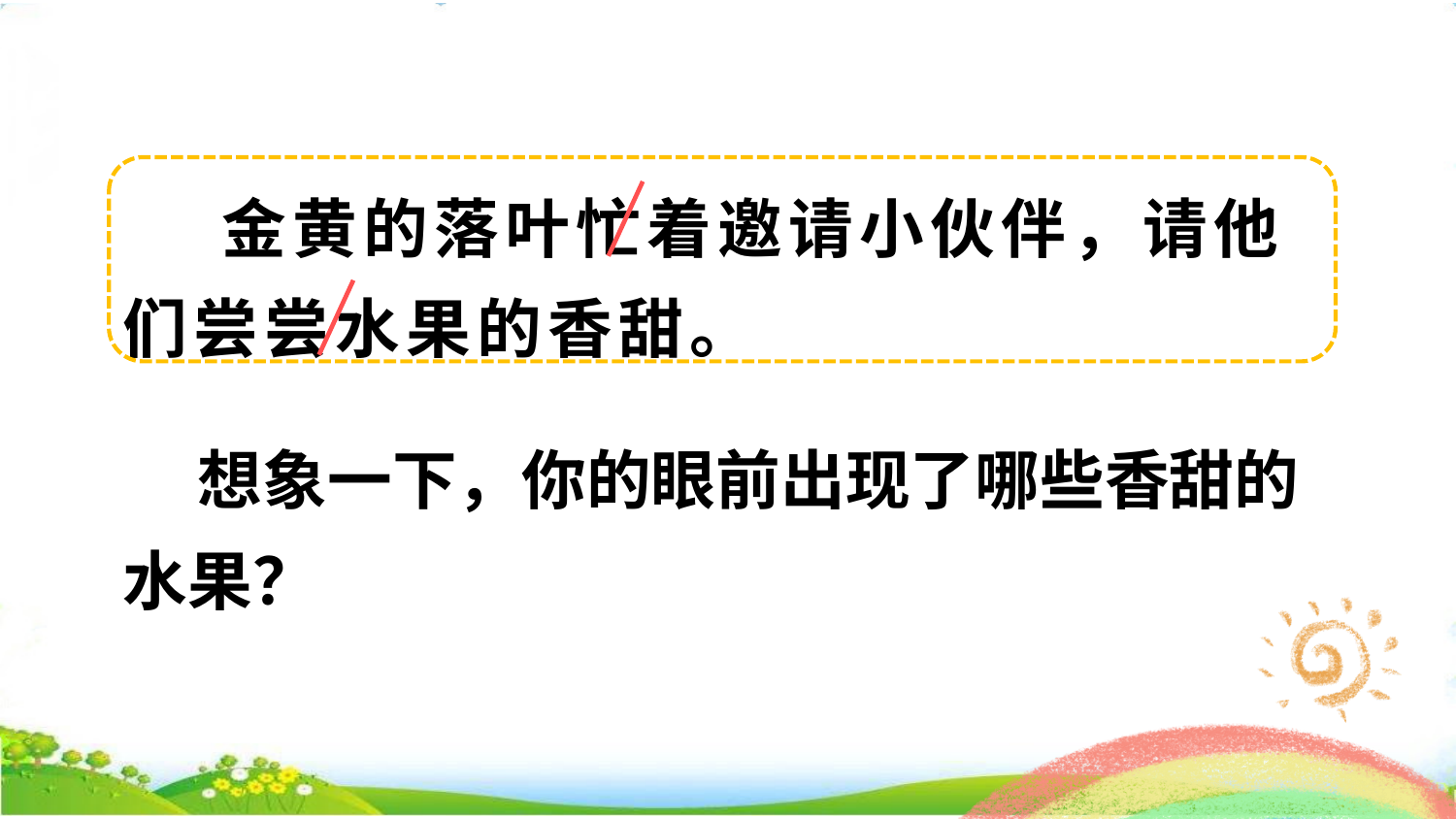

金黄的落叶忙着邀请小伙伴，请他们尝尝水果的香甜。

    想象一下，你的眼前出现了哪些香甜的水果？